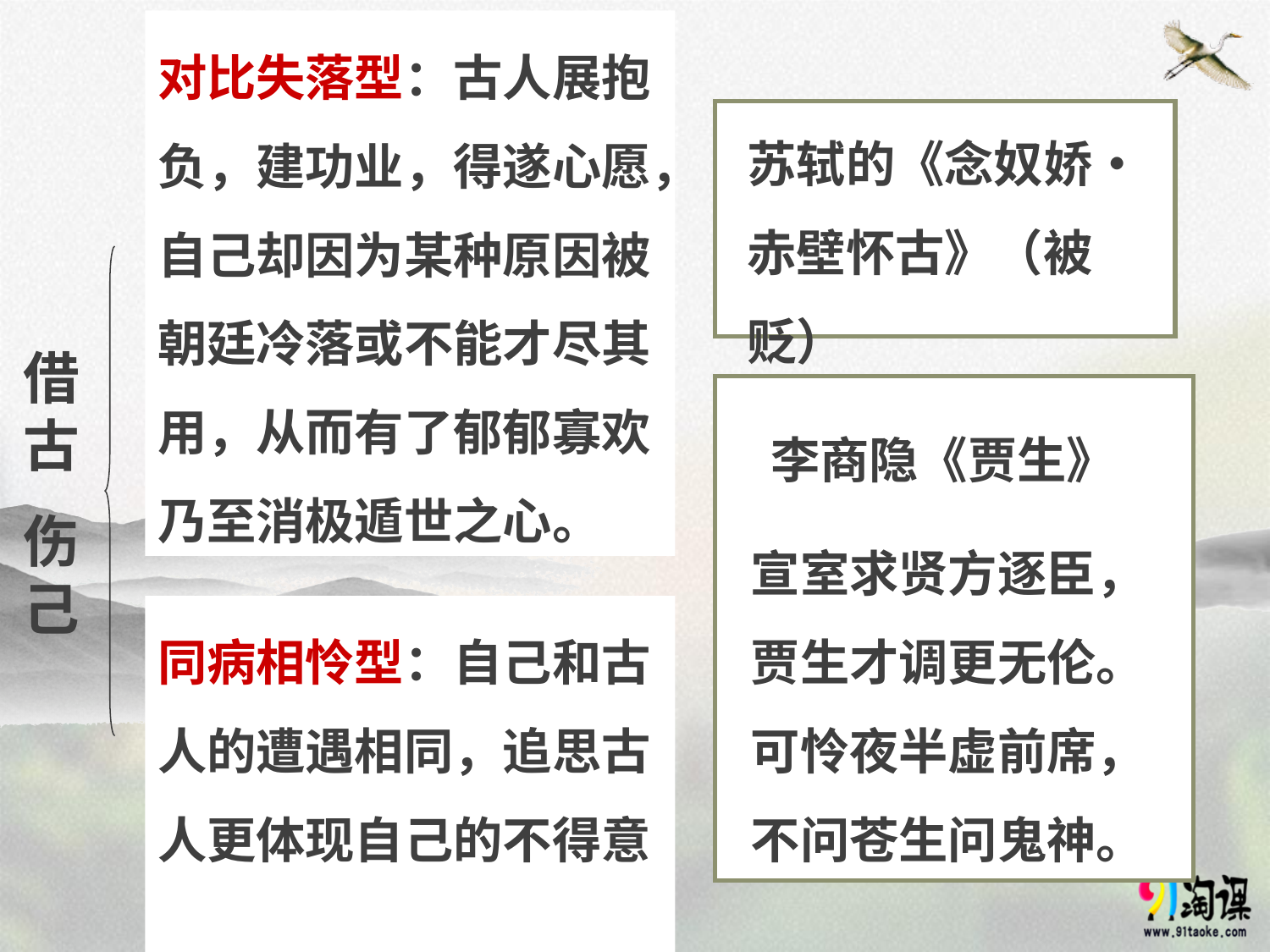

对比失落型：古人展抱负，建功业，得遂心愿，自己却因为某种原因被朝廷冷落或不能才尽其用，从而有了郁郁寡欢乃至消极遁世之心。

苏轼的《念奴娇•赤壁怀古》（被贬）

借古
伤己

 李商隐《贾生》
宣室求贤方逐臣，贾生才调更无伦。可怜夜半虚前席，不问苍生问鬼神。
同病相怜型：自己和古人的遭遇相同，追思古人更体现自己的不得意